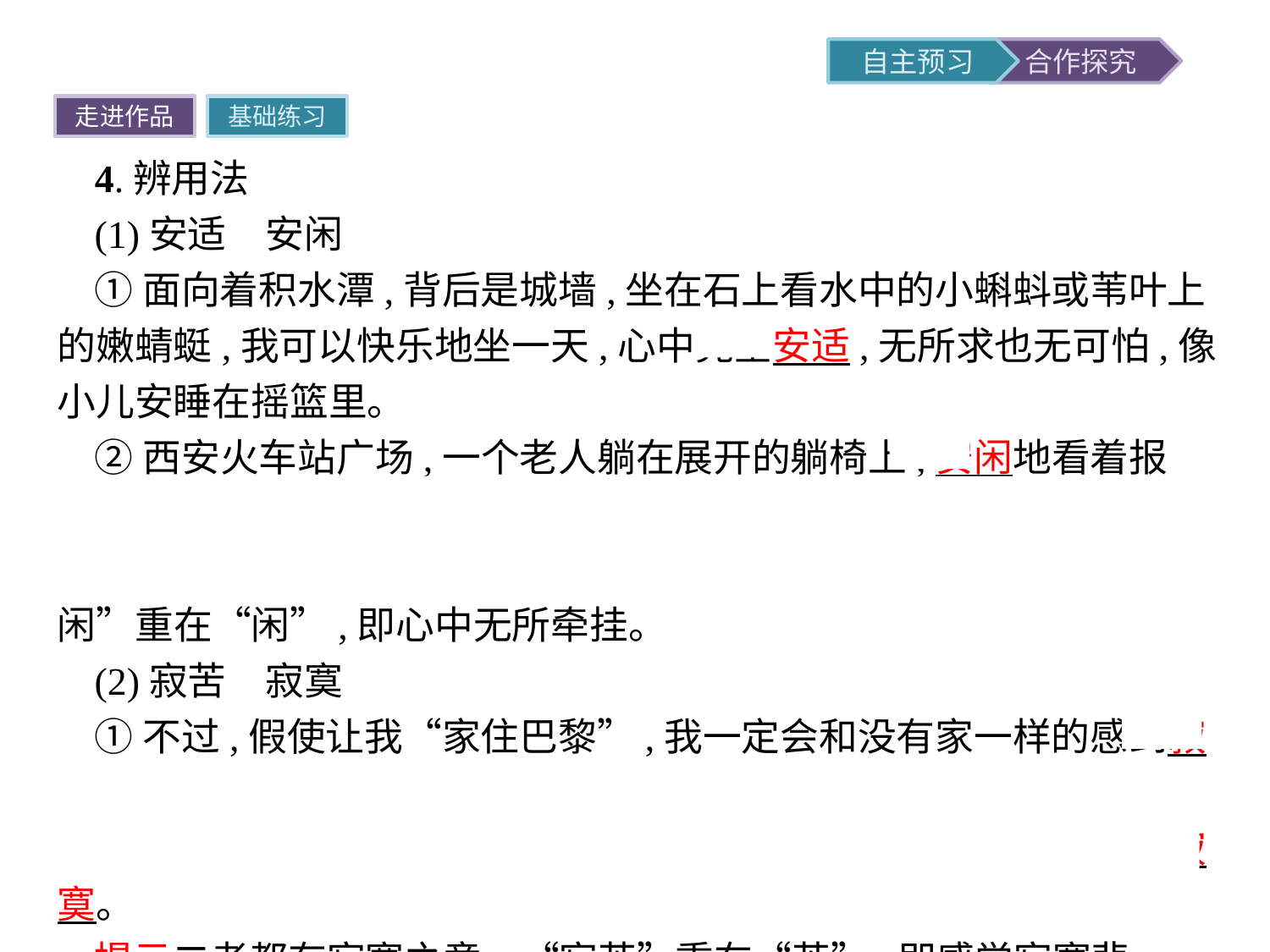

走进作品
基础练习
4.辨用法
(1)安适　安闲
①面向着积水潭,背后是城墙,坐在石上看水中的小蝌蚪或苇叶上的嫩蜻蜓,我可以快乐地坐一天,心中完全安适,无所求也无可怕,像小儿安睡在摇篮里。
②西安火车站广场,一个老人躺在展开的躺椅上,安闲地看着报纸。
提示二者都有安静之意。“安适”重在“适”,合适,惬意;“安闲”重在“闲”,即心中无所牵挂。
(2)寂苦　寂寞
①不过,假使让我“家住巴黎”,我一定会和没有家一样的感到寂苦。
②在这个宁静的夜晚,我独自一人走在空旷的街道上,心中倍感寂寞。
提示二者都有寂寞之意。“寂苦”重在“苦”,即感觉寂寞悲苦;“寂寞”重在“寞”,即孤单冷清。